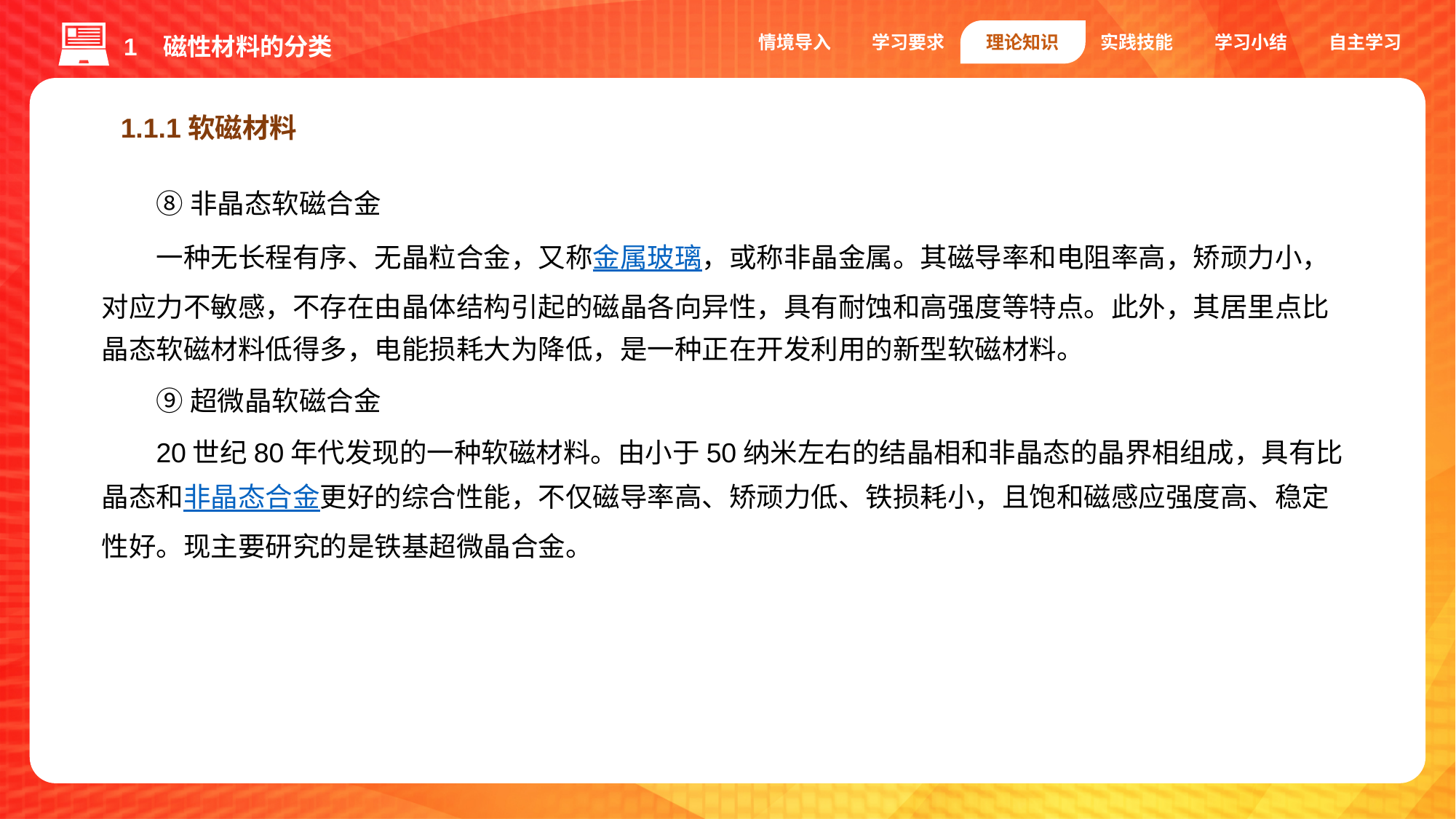

情境导入
学习要求
理论知识
实践技能
学习小结
自主学习

1   磁性材料的分类
1.1.1软磁材料
⑧非晶态软磁合金
一种无长程有序、无晶粒合金，又称金属玻璃，或称非晶金属。其磁导率和电阻率高，矫顽力小，对应力不敏感，不存在由晶体结构引起的磁晶各向异性，具有耐蚀和高强度等特点。此外，其居里点比晶态软磁材料低得多，电能损耗大为降低，是一种正在开发利用的新型软磁材料。
⑨超微晶软磁合金
20世纪80年代发现的一种软磁材料。由小于50纳米左右的结晶相和非晶态的晶界相组成，具有比晶态和非晶态合金更好的综合性能，不仅磁导率高、矫顽力低、铁损耗小，且饱和磁感应强度高、稳定性好。现主要研究的是铁基超微晶合金。